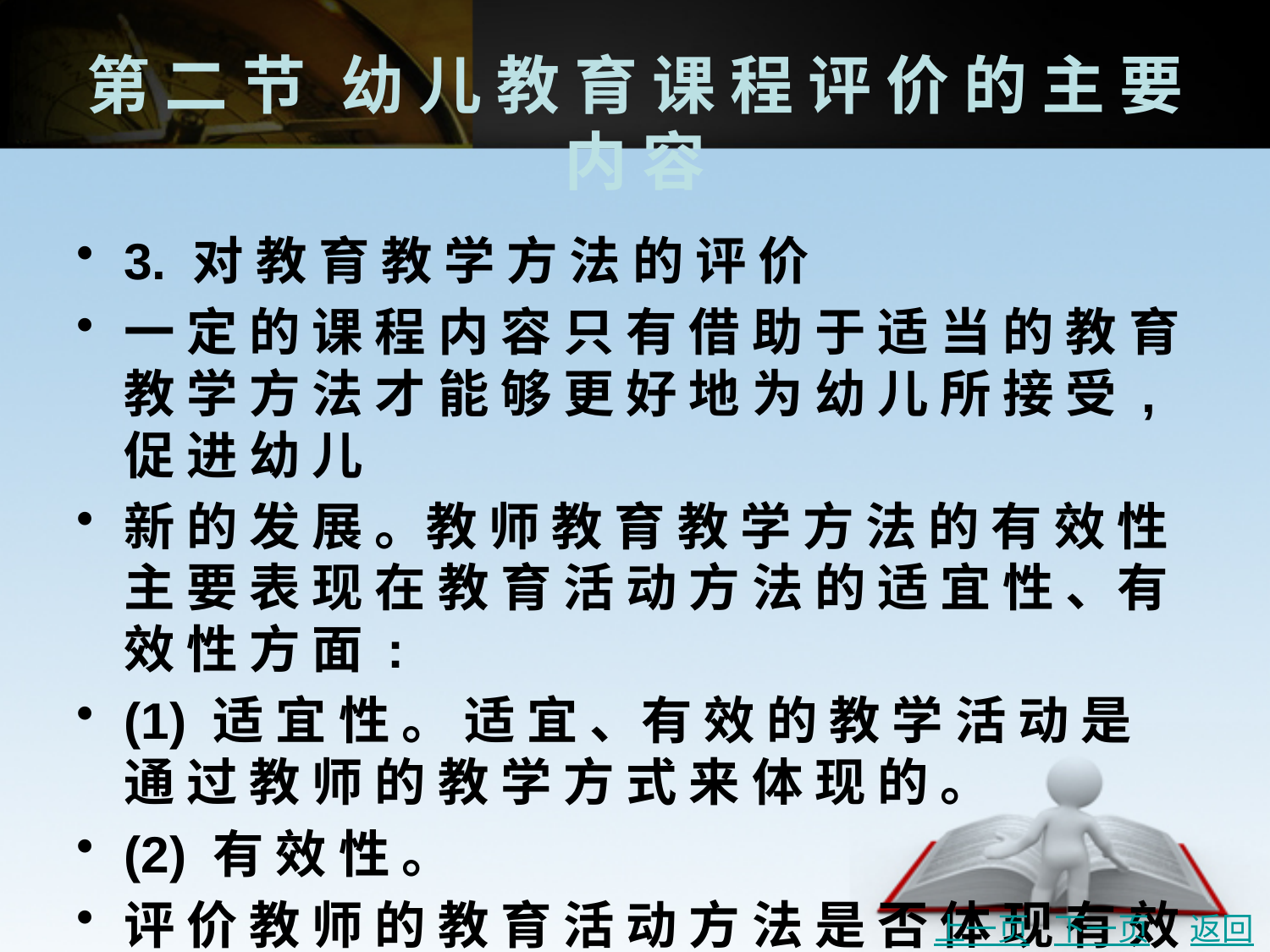

# 第 二 节	幼 儿 教 育 课 程 评 价 的 主 要 内 容
3. 对 教 育 教 学 方 法 的 评 价
一 定 的 课 程 内 容 只 有 借 助 于 适 当 的 教 育 教 学 方 法 才 能 够 更 好 地 为 幼 儿 所 接 受 ,促 进 幼 儿
新 的 发 展 。教 师 教 育 教 学 方 法 的 有 效 性 主 要 表 现 在 教 育 活 动 方 法 的 适 宜 性 、有 效 性 方 面 :
(1) 适 宜 性 。 适 宜 、有 效 的 教 学 活 动 是 通 过 教 师 的 教 学 方 式 来 体 现 的 。
(2) 有 效 性 。
评 价 教 师 的 教 育 活 动 方 法 是 否 体 现 有 效 性 ,可 以 从 以 下 几 方 面 着 手 :
①对 幼 儿 经 验 的 提 升 。
②对 提 问 策 略 的 把 握 。
上一页
下一页
返回